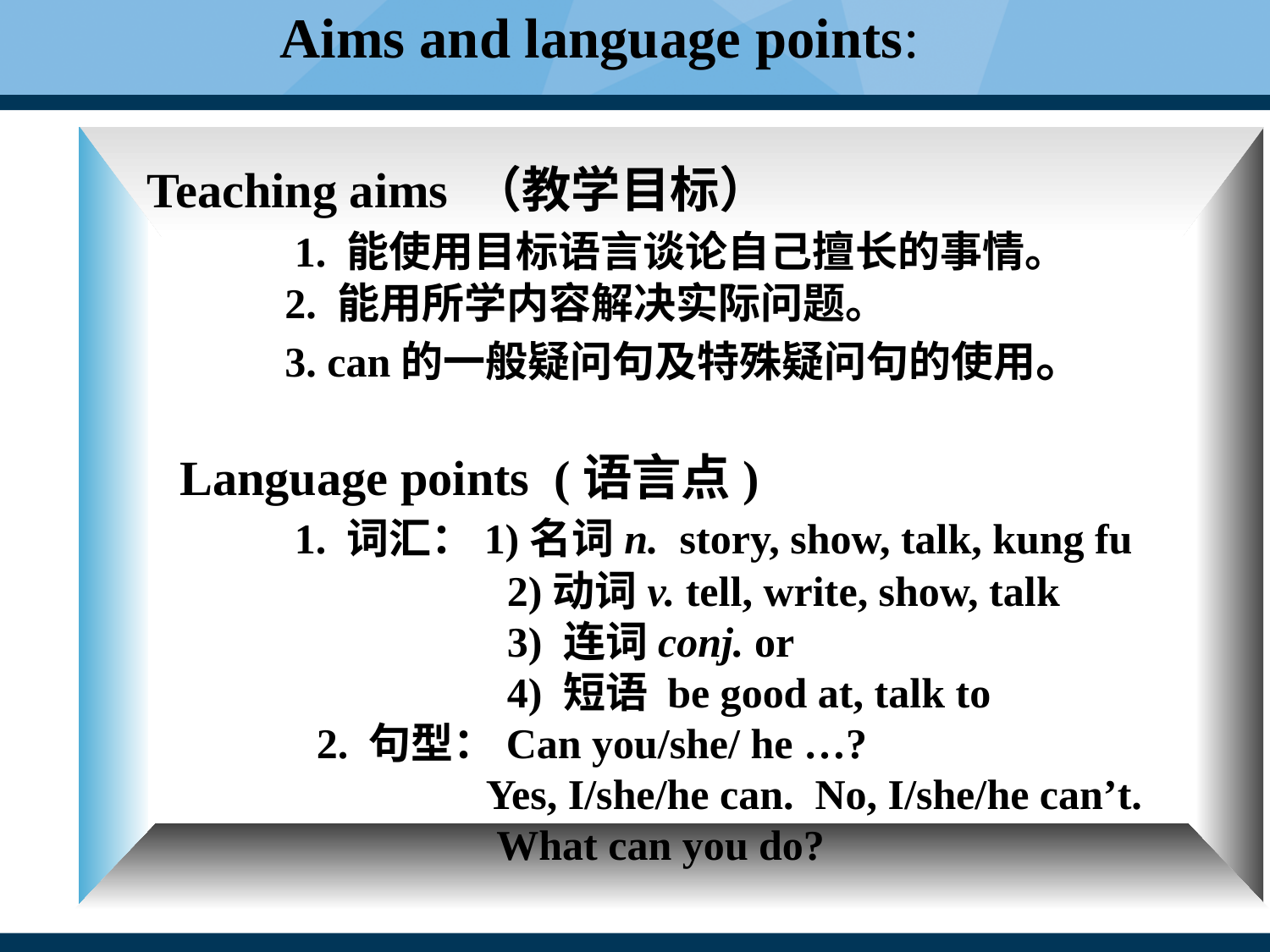

Aims and language points:

	Teaching aims （教学目标）
	            1. 能使用目标语言谈论自己擅长的事情。
	             2. 能用所学内容解决实际问题。
	             3. can的一般疑问句及特殊疑问句的使用。

             Language points  (语言点)
	            1. 词汇：1)名词n.  story, show, talk, kung fu
			          2)动词v. tell, write, show, talk
                                              3) 连词conj. or
                                              4) 短语 be good at, talk to
	                2. 句型：Can you/she/ he …?
                                            Yes, I/she/he can.  No, I/she/he can’t.
                                             What can you do?